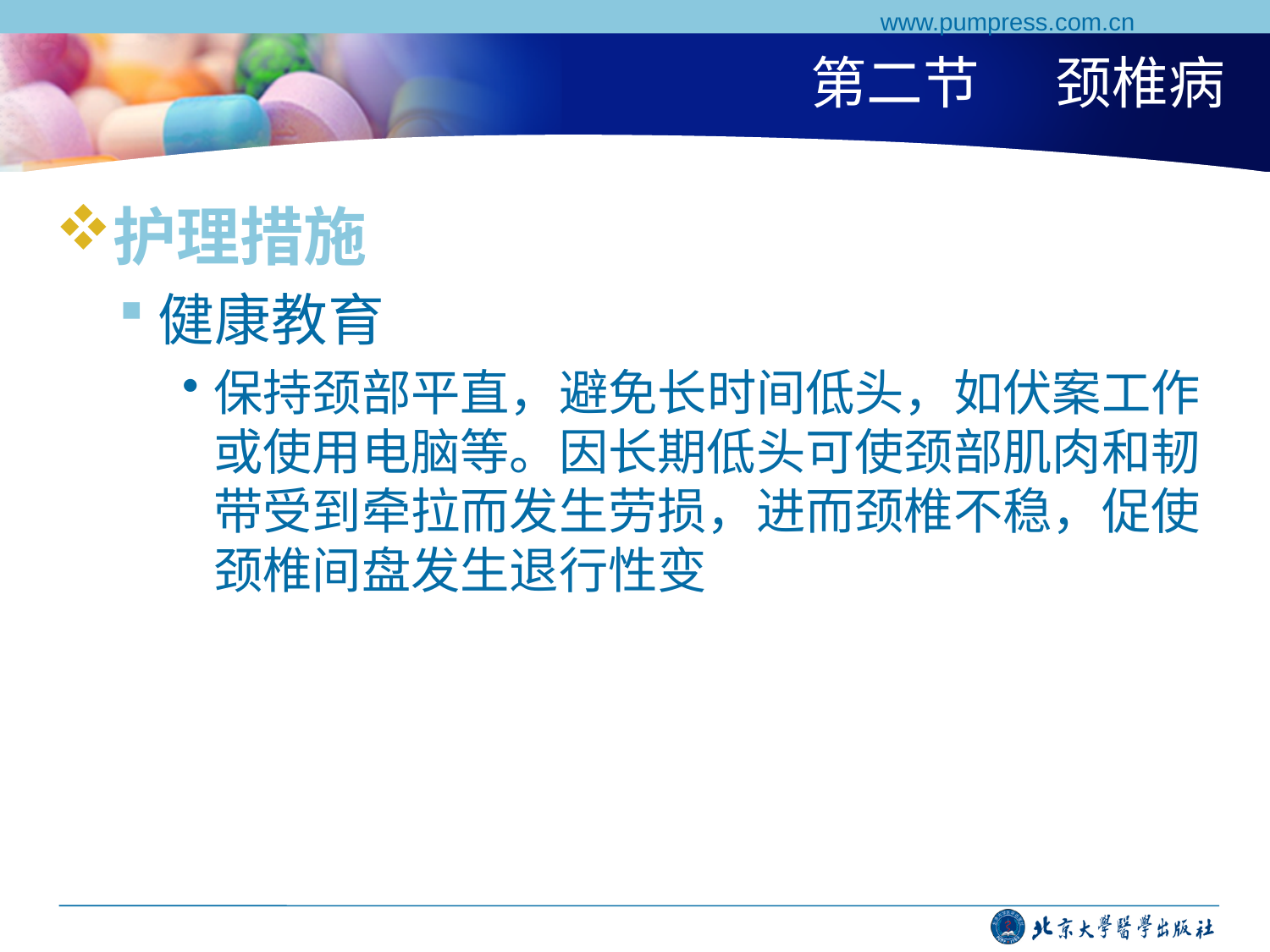

www.pumpress.com.cn
# 第二节      颈椎病
护理措施
健康教育
保持颈部平直，避免长时间低头，如伏案工作或使用电脑等。因长期低头可使颈部肌肉和韧带受到牵拉而发生劳损，进而颈椎不稳，促使颈椎间盘发生退行性变